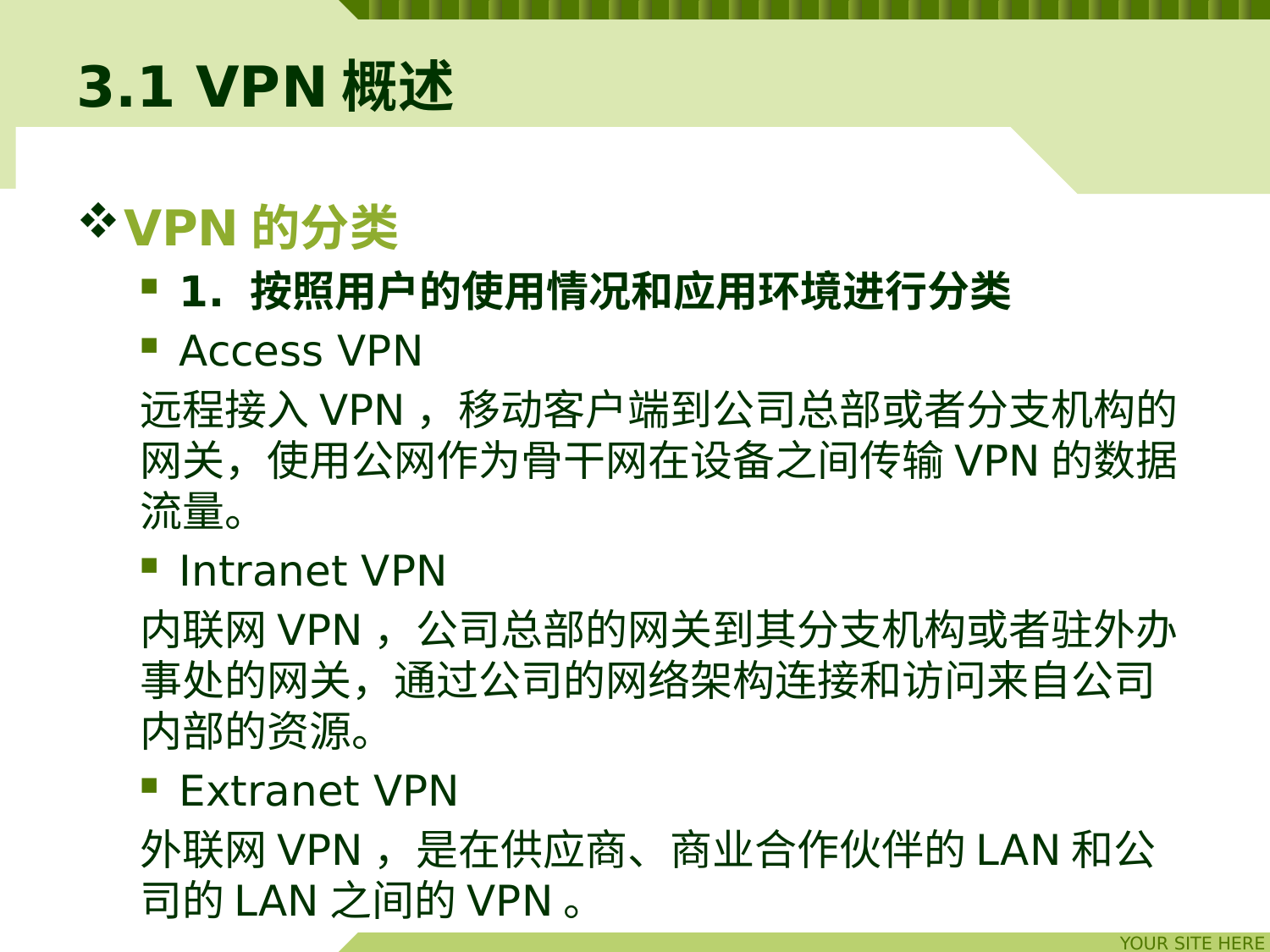

# 3.1 VPN概述
VPN的分类
1. 按照用户的使用情况和应用环境进行分类
Access VPN
远程接入VPN，移动客户端到公司总部或者分支机构的网关，使用公网作为骨干网在设备之间传输VPN的数据流量。
Intranet VPN
内联网VPN，公司总部的网关到其分支机构或者驻外办事处的网关，通过公司的网络架构连接和访问来自公司内部的资源。
Extranet VPN
外联网VPN，是在供应商、商业合作伙伴的LAN和公司的LAN之间的VPN。